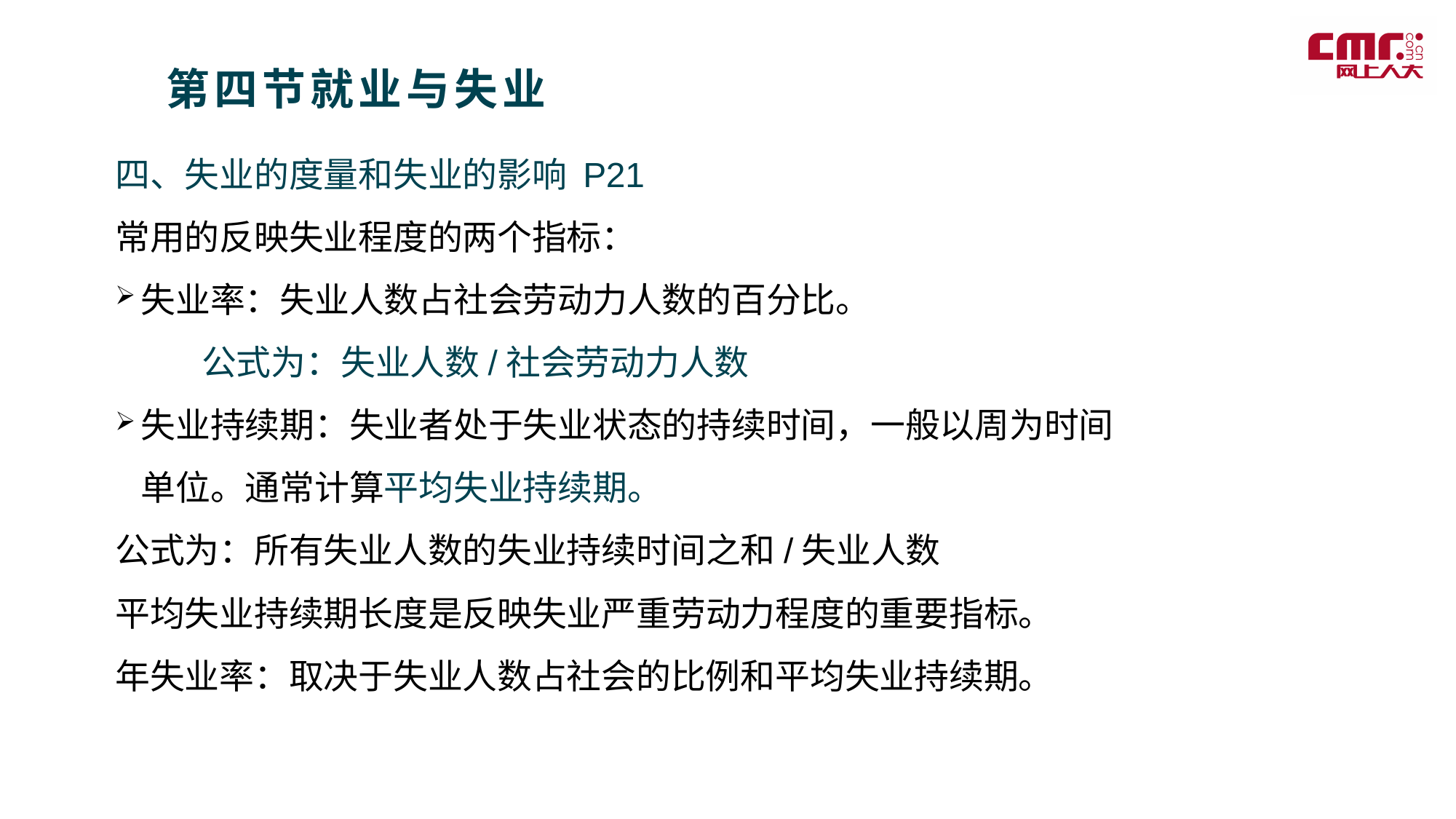

第四节就业与失业
四、失业的度量和失业的影响 P21
常用的反映失业程度的两个指标：
失业率：失业人数占社会劳动力人数的百分比。
          公式为：失业人数/社会劳动力人数
失业持续期：失业者处于失业状态的持续时间，一般以周为时间单位。通常计算平均失业持续期。
公式为：所有失业人数的失业持续时间之和/失业人数
平均失业持续期长度是反映失业严重劳动力程度的重要指标。
年失业率：取决于失业人数占社会的比例和平均失业持续期。